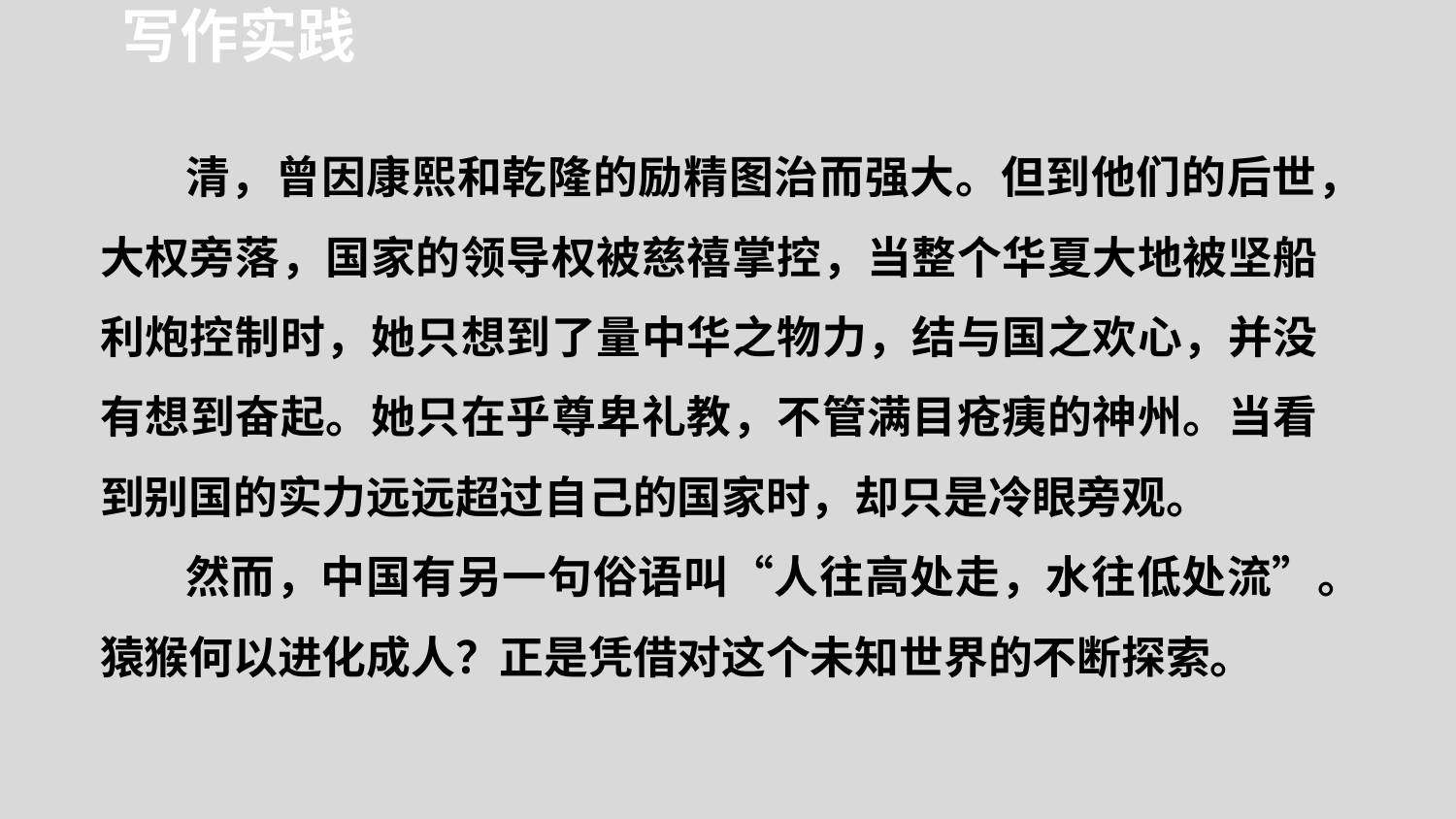

写作实践
清，曾因康熙和乾隆的励精图治而强大。但到他们的后世，大权旁落，国家的领导权被慈禧掌控，当整个华夏大地被坚船利炮控制时，她只想到了量中华之物力，结与国之欢心，并没有想到奋起。她只在乎尊卑礼教，不管满目疮痍的神州。当看到别国的实力远远超过自己的国家时，却只是冷眼旁观。
然而，中国有另一句俗语叫“人往高处走，水往低处流”。猿猴何以进化成人？正是凭借对这个未知世界的不断探索。